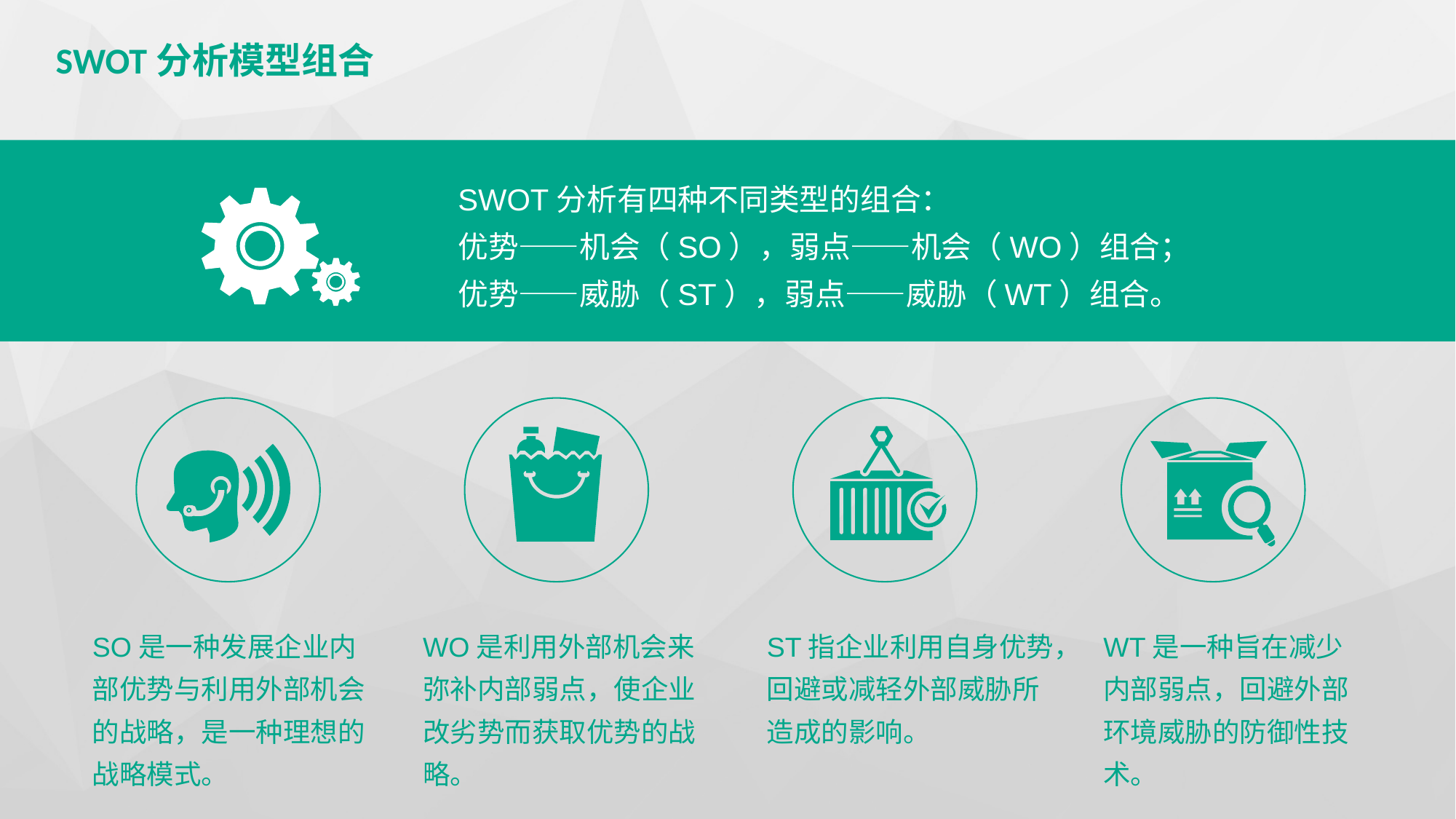

SWOT分析模型组合

SWOT分析有四种不同类型的组合：
优势——机会（SO），弱点——机会（WO）组合；
优势——威胁（ST），弱点——威胁（WT）组合。

SO是一种发展企业内部优势与利用外部机会的战略，是一种理想的战略模式。
WO是利用外部机会来弥补内部弱点，使企业改劣势而获取优势的战略。
ST指企业利用自身优势，回避或减轻外部威胁所造成的影响。
WT是一种旨在减少内部弱点，回避外部环境威胁的防御性技术。